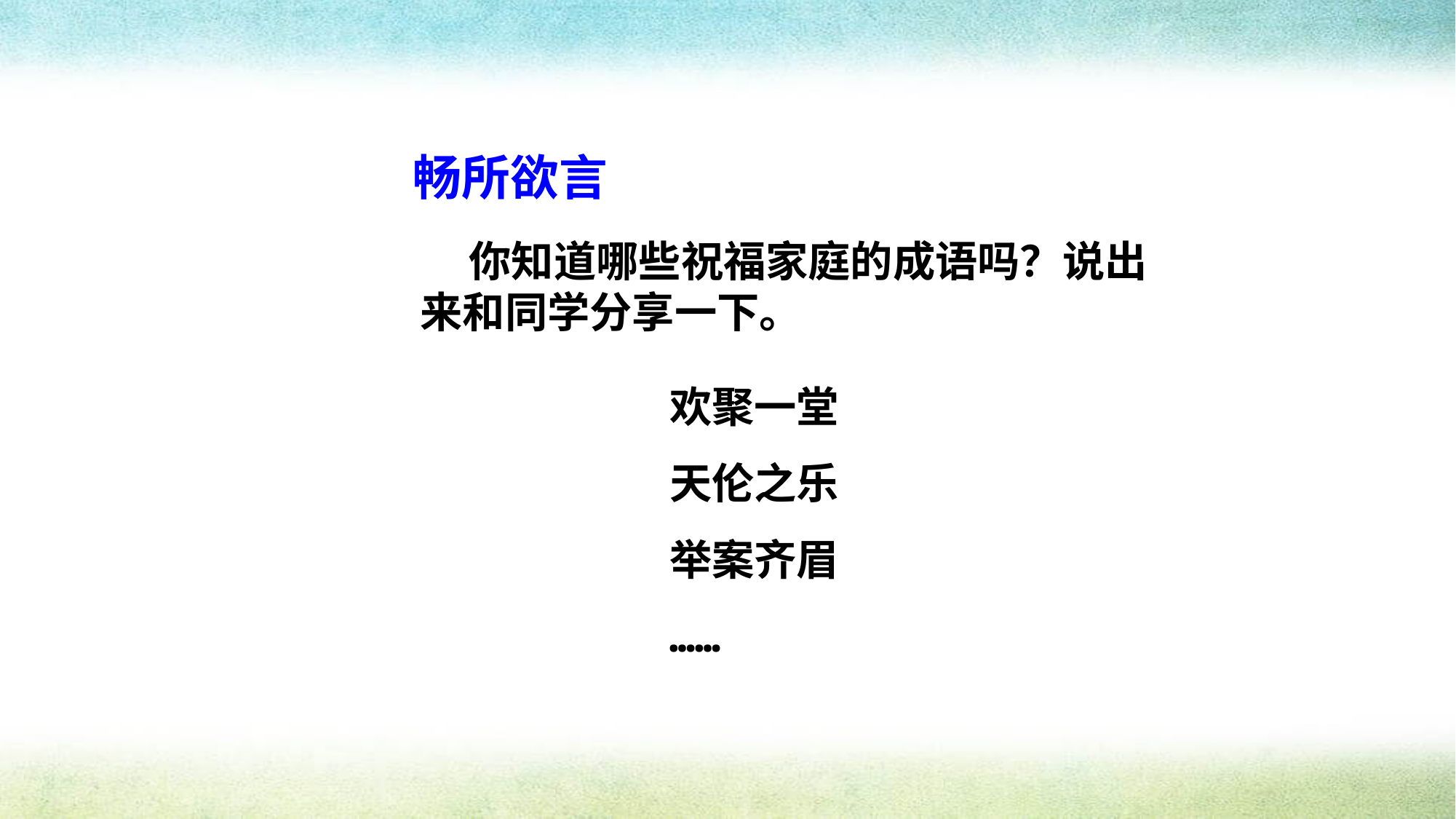

畅所欲言
    你知道哪些祝福家庭的成语吗？说出来和同学分享一下。
欢聚一堂
天伦之乐
举案齐眉
……